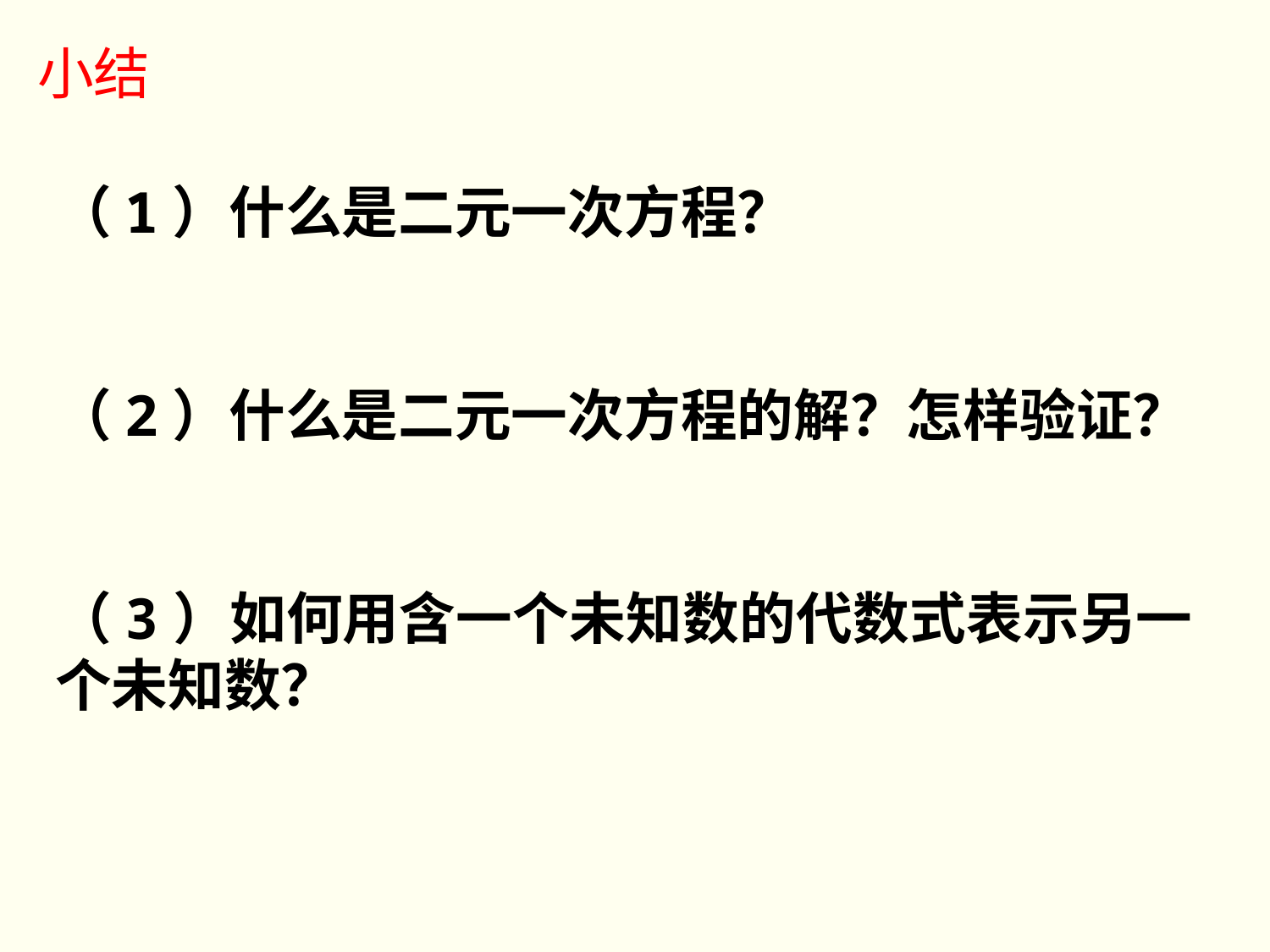

小结
（1）什么是二元一次方程？

（2）什么是二元一次方程的解？怎样验证？

（3）如何用含一个未知数的代数式表示另一个未知数？